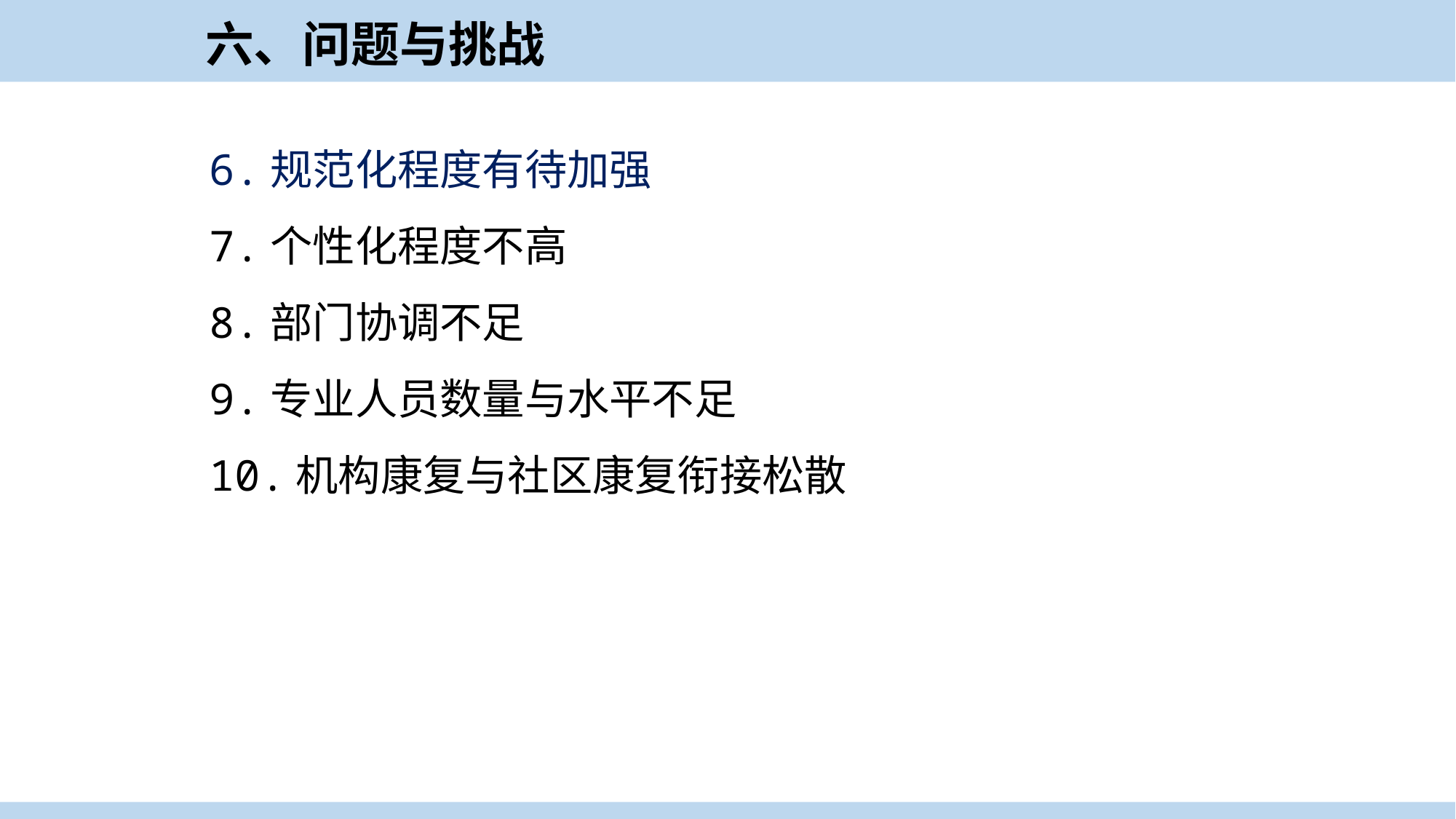

六、问题与挑战
6.规范化程度有待加强
7.个性化程度不高
8.部门协调不足
9.专业人员数量与水平不足
10.机构康复与社区康复衔接松散